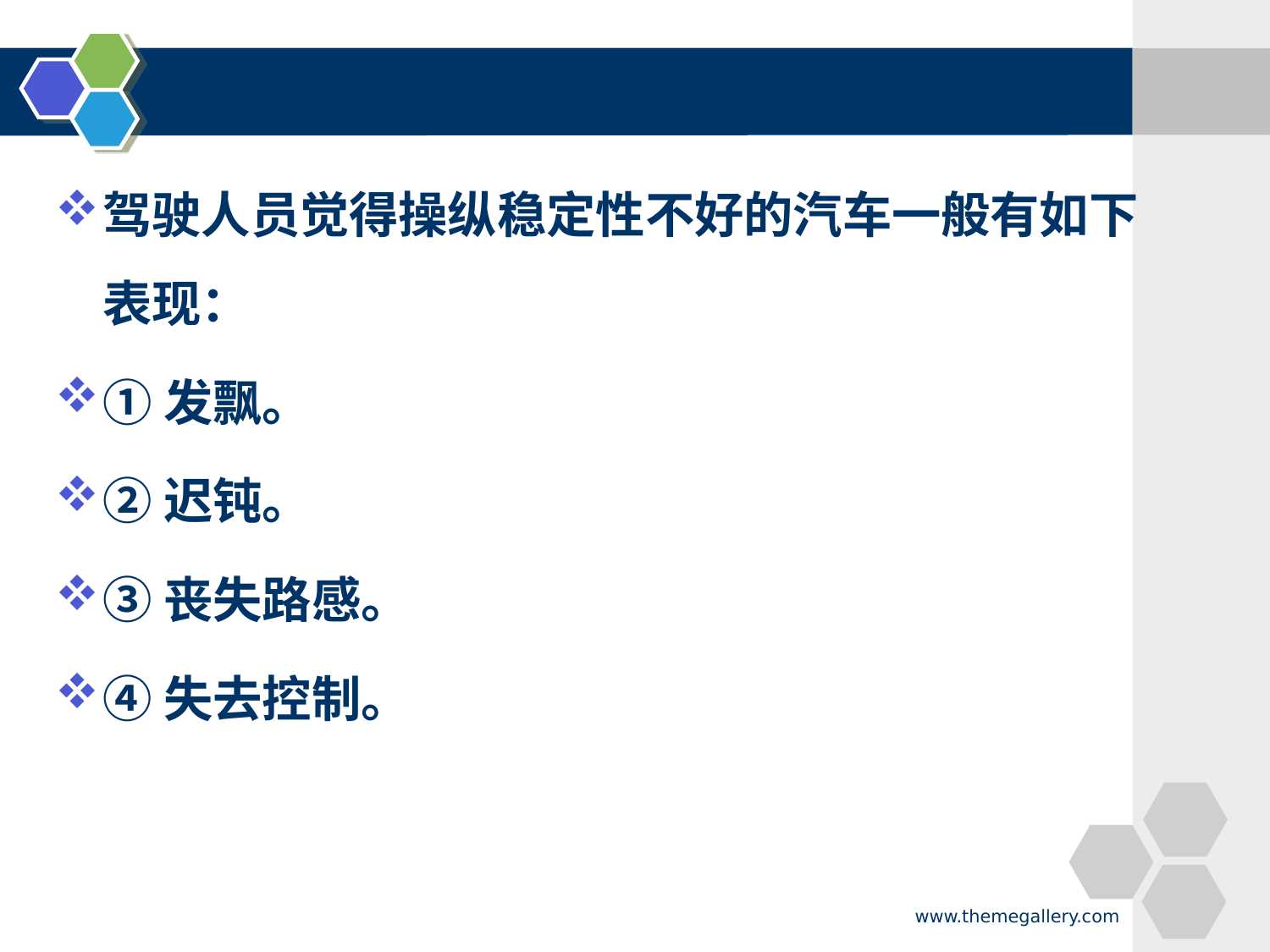

#
驾驶人员觉得操纵稳定性不好的汽车一般有如下表现：
①发飘。
②迟钝。
③丧失路感。
④失去控制。
www.themegallery.com